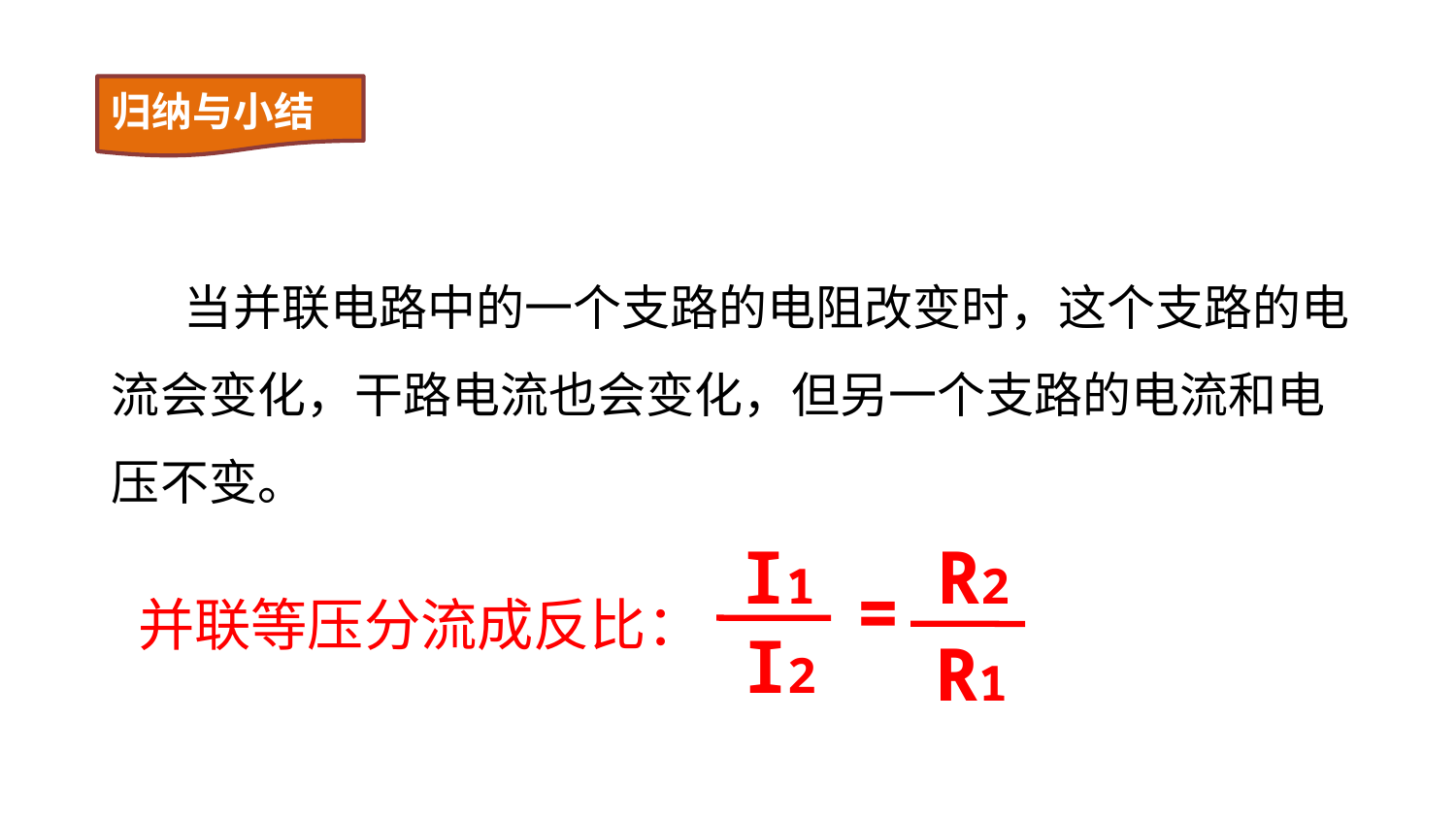

归纳与小结
当并联电路中的一个支路的电阻改变时，这个支路的电流会变化，干路电流也会变化，但另一个支路的电流和电压不变。
I1
R2
=
I2
R1
并联等压分流成反比：